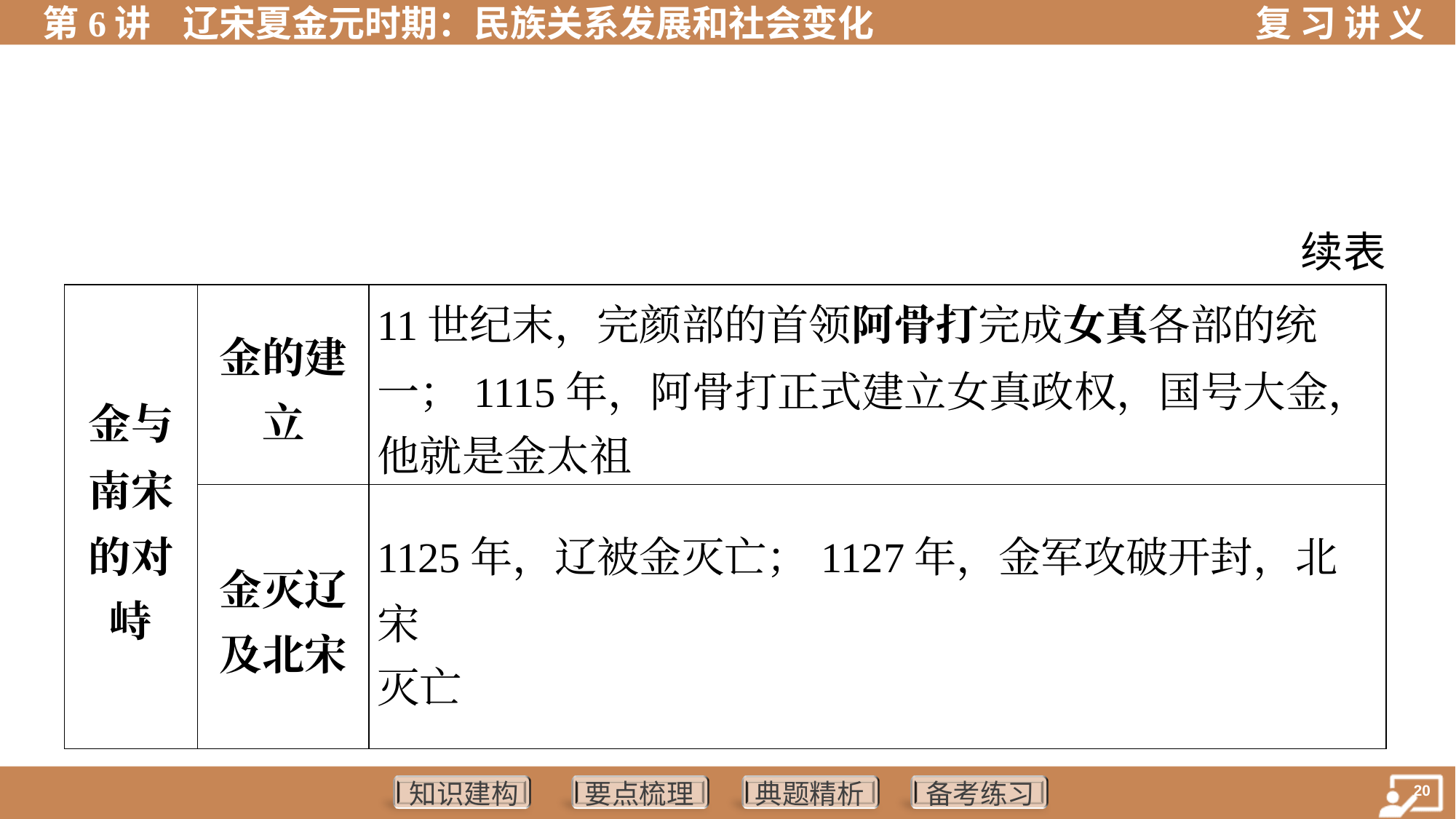

续表
| 金与 南宋 的对 峙 | 金的建 立 | 11世纪末，完颜部的首领阿骨打完成女真各部的统 一；1115年，阿骨打正式建立女真政权，国号大金， 他就是金太祖 |
| --- | --- | --- |
|  | 金灭辽 及北宋 | 1125年，辽被金灭亡；1127年，金军攻破开封，北宋 灭亡 |